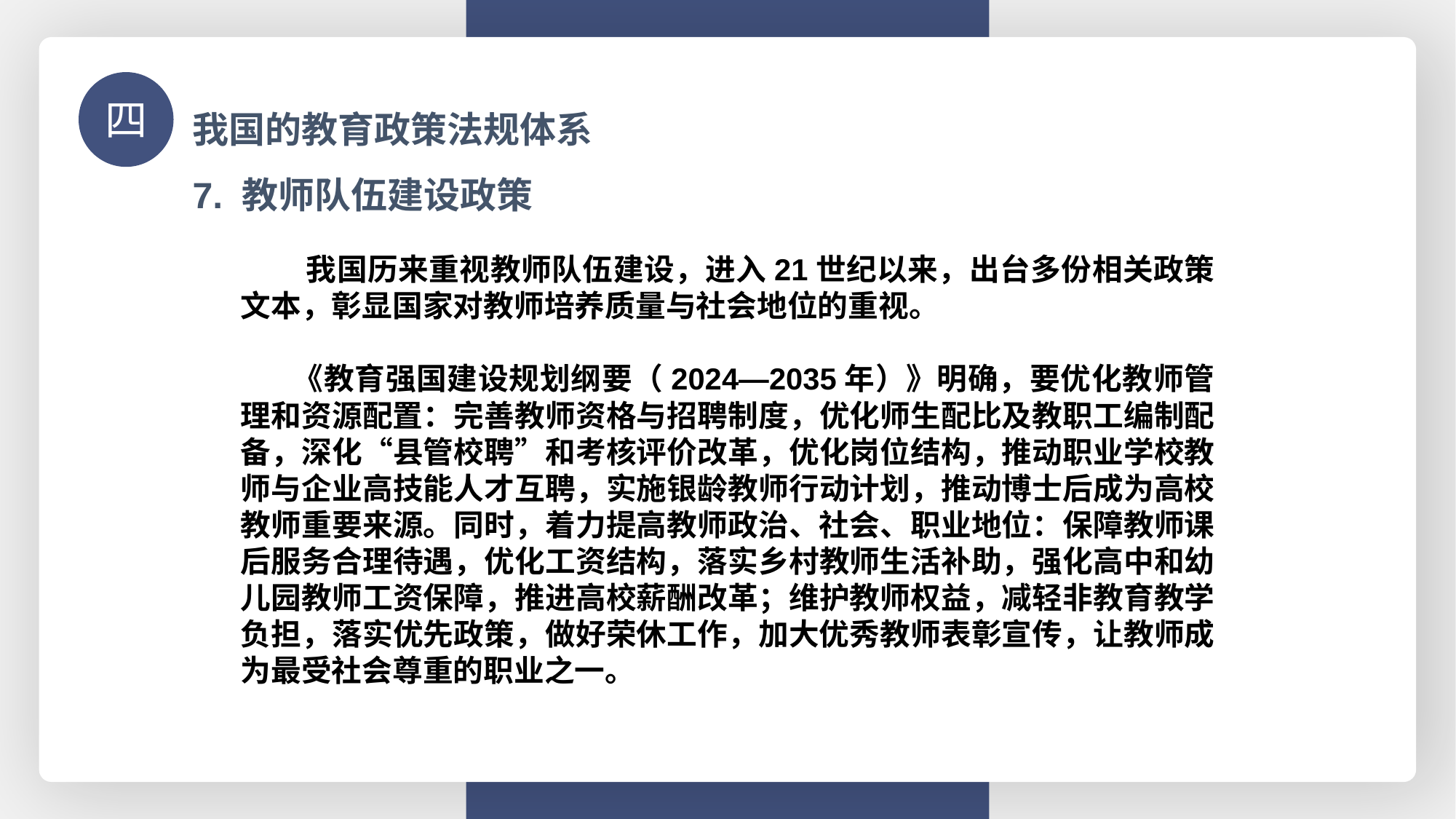

我国的教育政策法规体系
四
7. 教师队伍建设政策
        我国历来重视教师队伍建设，进入21世纪以来，出台多份相关政策文本，彰显国家对教师培养质量与社会地位的重视。

      《教育强国建设规划纲要（2024—2035年）》明确，要优化教师管理和资源配置：完善教师资格与招聘制度，优化师生配比及教职工编制配备，深化“县管校聘”和考核评价改革，优化岗位结构，推动职业学校教师与企业高技能人才互聘，实施银龄教师行动计划，推动博士后成为高校教师重要来源。同时，着力提高教师政治、社会、职业地位：保障教师课后服务合理待遇，优化工资结构，落实乡村教师生活补助，强化高中和幼儿园教师工资保障，推进高校薪酬改革；维护教师权益，减轻非教育教学负担，落实优先政策，做好荣休工作，加大优秀教师表彰宣传，让教师成为最受社会尊重的职业之一。